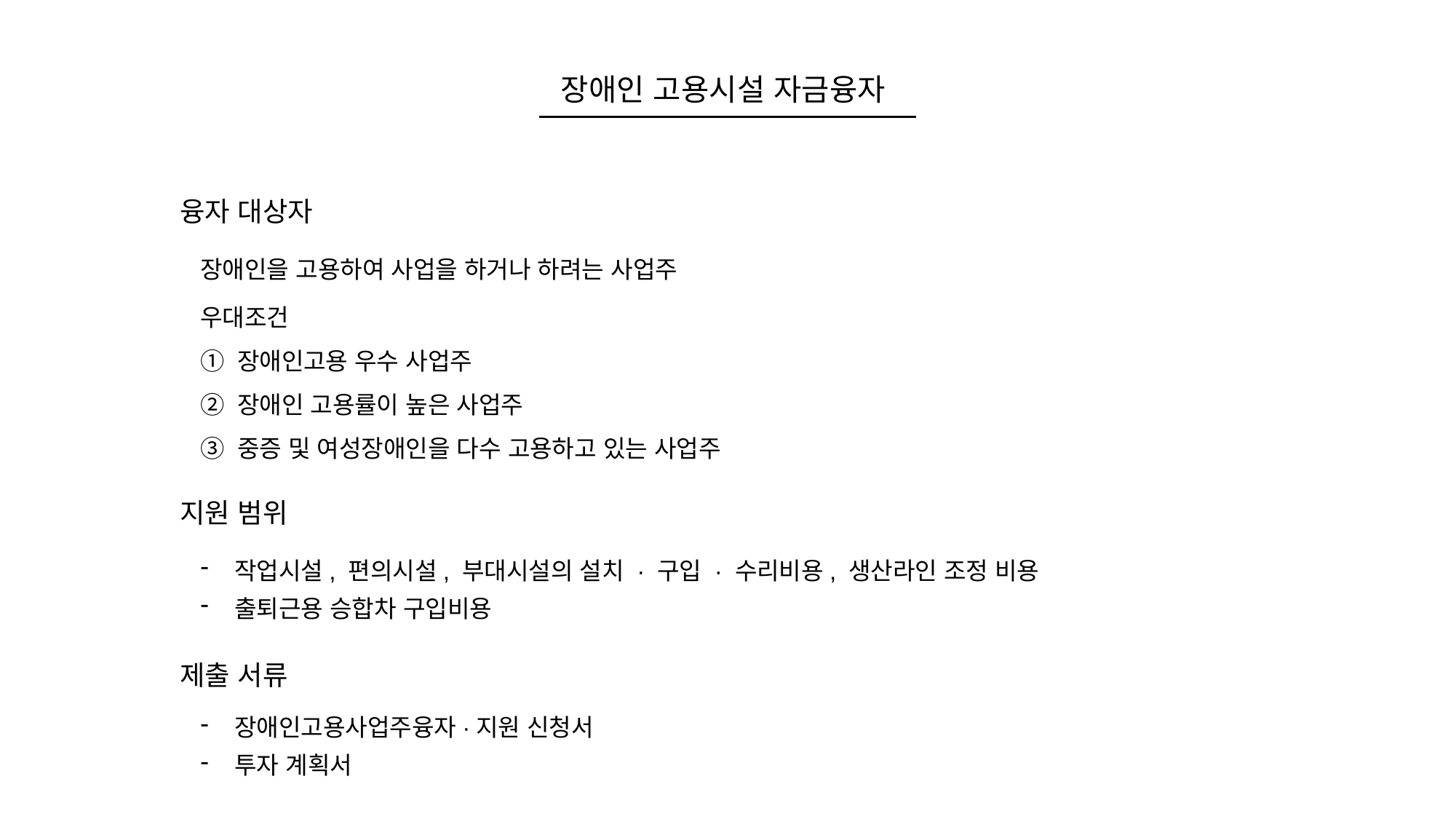

장애인 고용시설 자금융자
융자 대상자
장애인을 고용하여 사업을 하거나 하려는 사업주
우대조건
① 장애인고용 우수 사업주
② 장애인 고용률이 높은 사업주
③ 중증 및 여성장애인을 다수 고용하고 있는 사업주
지원 범위
작업시설, 편의시설, 부대시설의 설치 · 구입 · 수리비용, 생산라인 조정 비용
출퇴근용 승합차 구입비용
제출 서류
장애인고용사업주융자·지원 신청서
투자 계획서